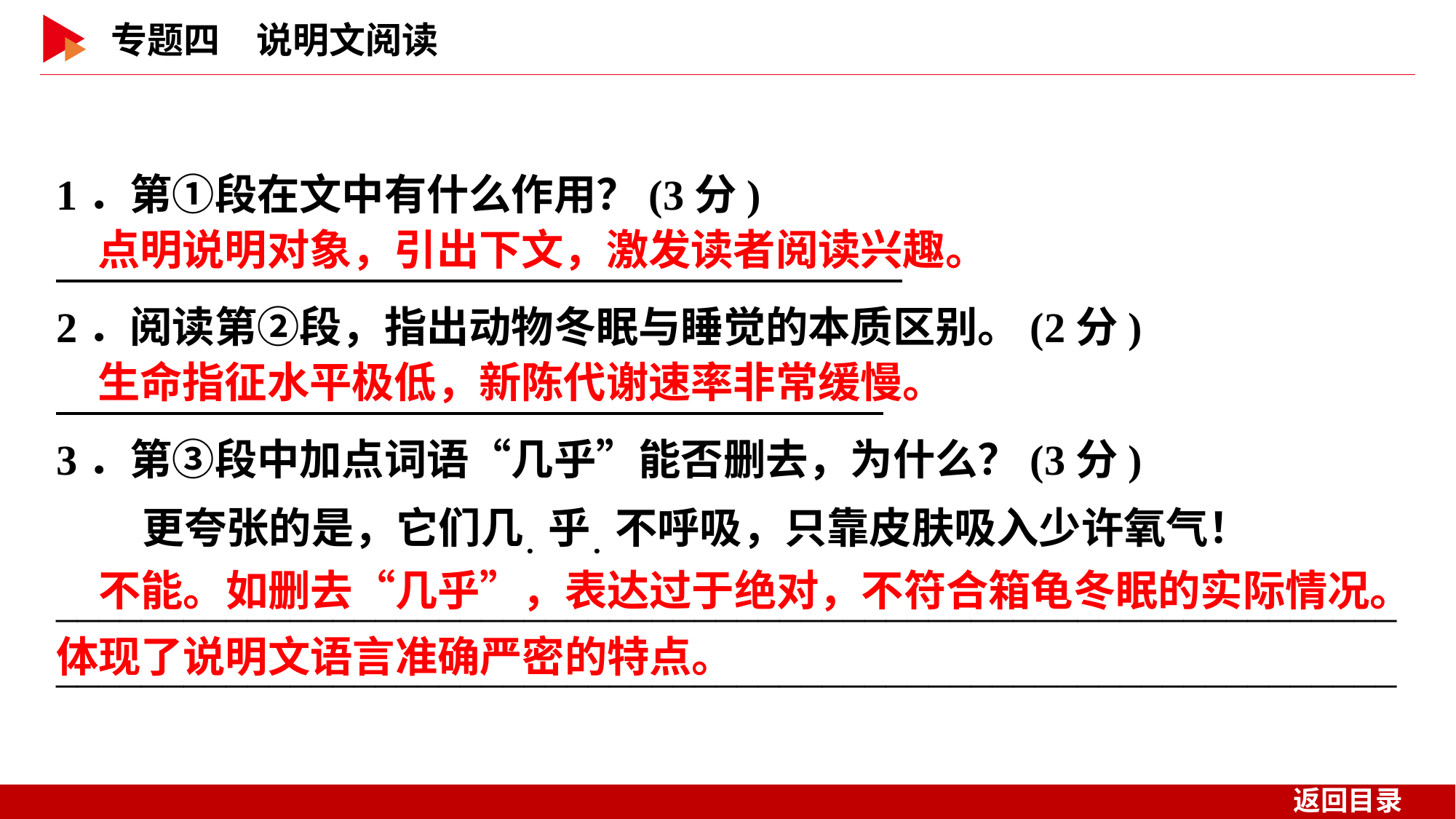

1．第①段在文中有什么作用？(3分)

2．阅读第②段，指出动物冬眠与睡觉的本质区别。(2分)

3．第③段中加点词语“几乎”能否删去，为什么？(3分)
更夸张的是，它们几．乎．不呼吸，只靠皮肤吸入少许氧气！______________________________________________________________________________________________________________________________
点明说明对象，引出下文，激发读者阅读兴趣。
生命指征水平极低，新陈代谢速率非常缓慢。
　不能。如删去“几乎”，表达过于绝对，不符合箱龟冬眠的实际情况。体现了说明文语言准确严密的特点。